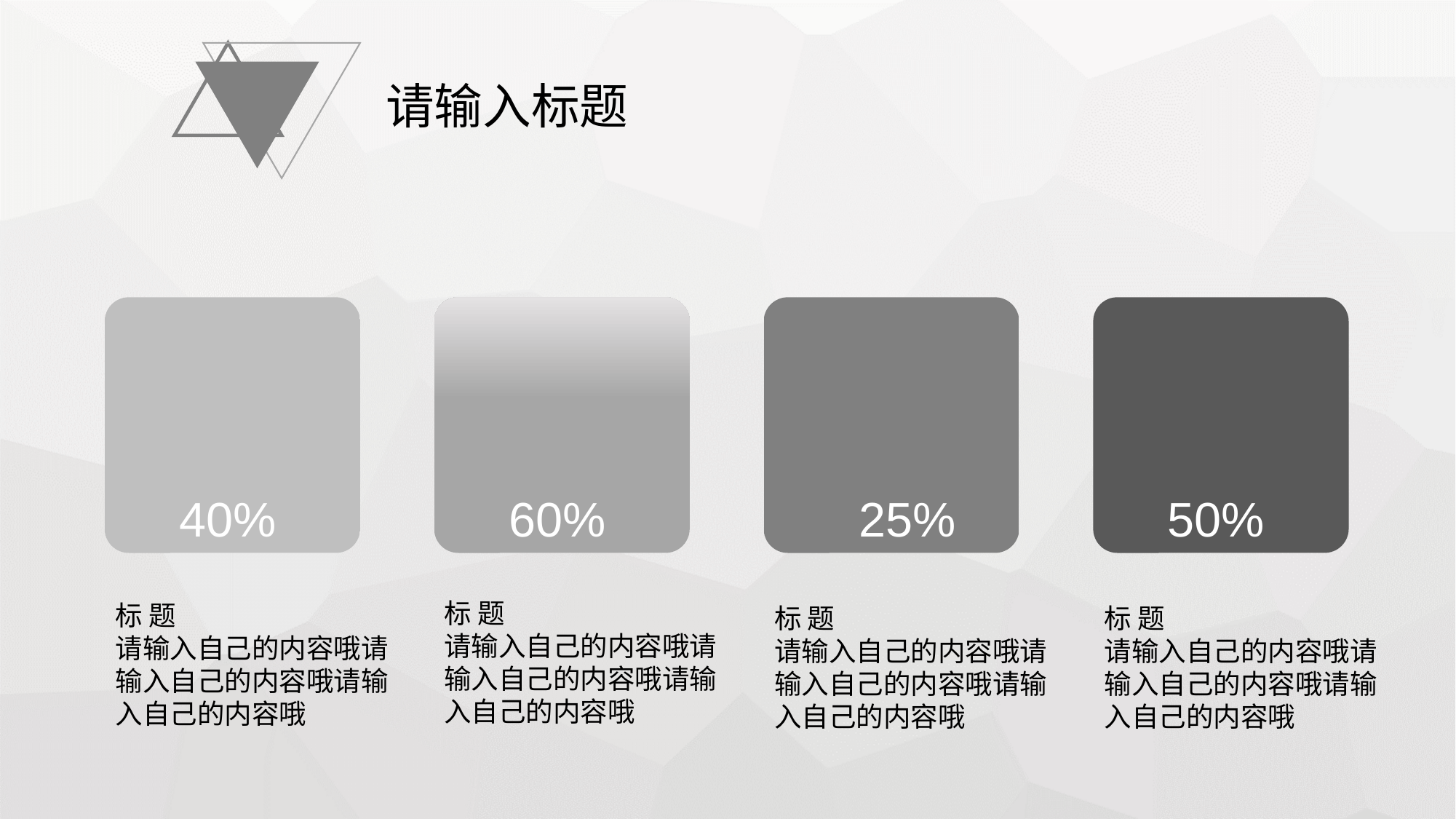

请输入标题

50%
40%
60%
25%
标 题
请输入自己的内容哦请输入自己的内容哦请输入自己的内容哦
标 题
请输入自己的内容哦请输入自己的内容哦请输入自己的内容哦
标 题
请输入自己的内容哦请输入自己的内容哦请输入自己的内容哦
标 题
请输入自己的内容哦请输入自己的内容哦请输入自己的内容哦